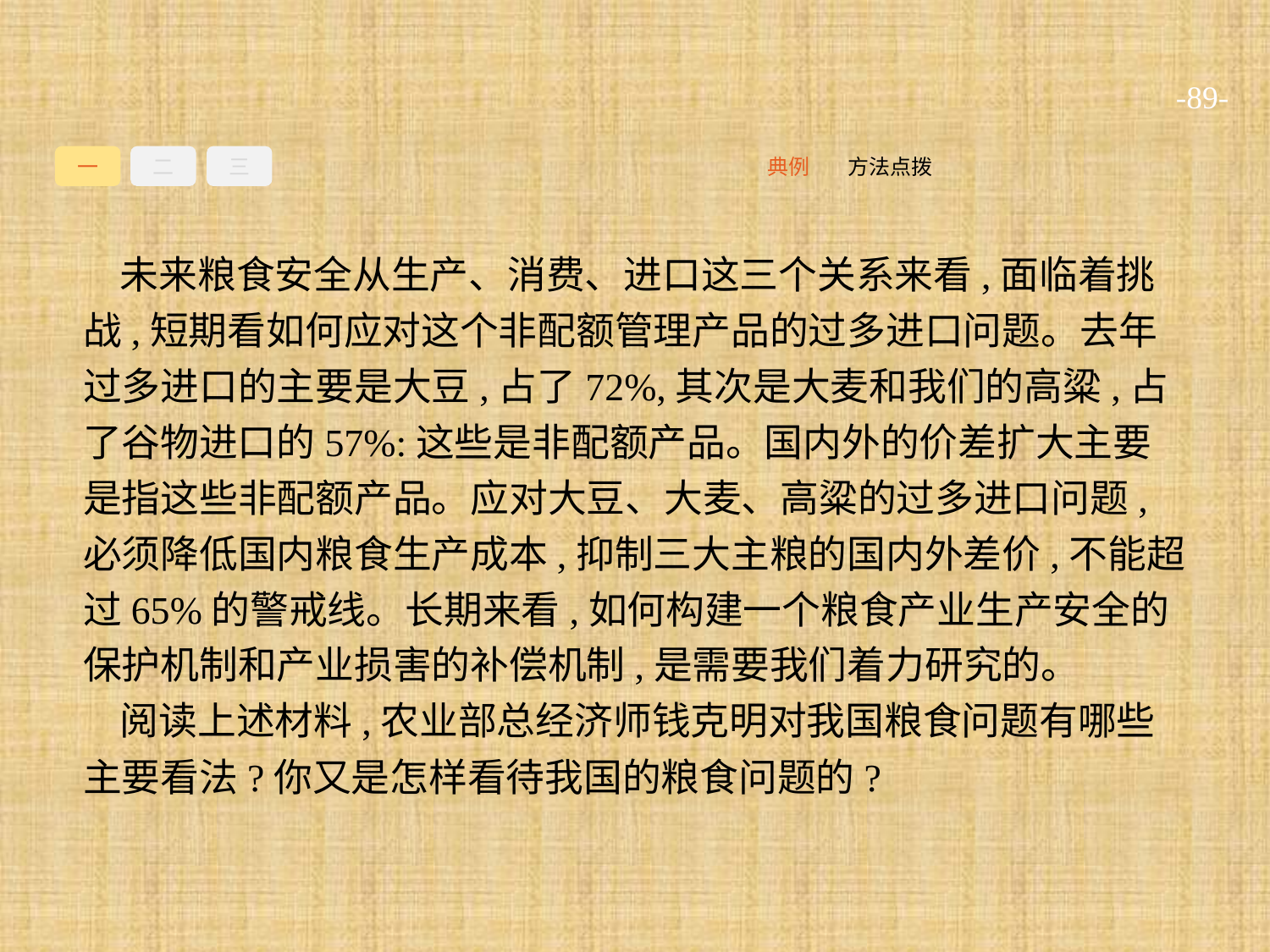

-89-
一
二
三
方法点拨
典例
未来粮食安全从生产、消费、进口这三个关系来看,面临着挑战,短期看如何应对这个非配额管理产品的过多进口问题。去年过多进口的主要是大豆,占了72%,其次是大麦和我们的高粱,占了谷物进口的57%:这些是非配额产品。国内外的价差扩大主要是指这些非配额产品。应对大豆、大麦、高粱的过多进口问题,必须降低国内粮食生产成本,抑制三大主粮的国内外差价,不能超过65%的警戒线。长期来看,如何构建一个粮食产业生产安全的保护机制和产业损害的补偿机制,是需要我们着力研究的。
阅读上述材料,农业部总经济师钱克明对我国粮食问题有哪些主要看法?你又是怎样看待我国的粮食问题的?